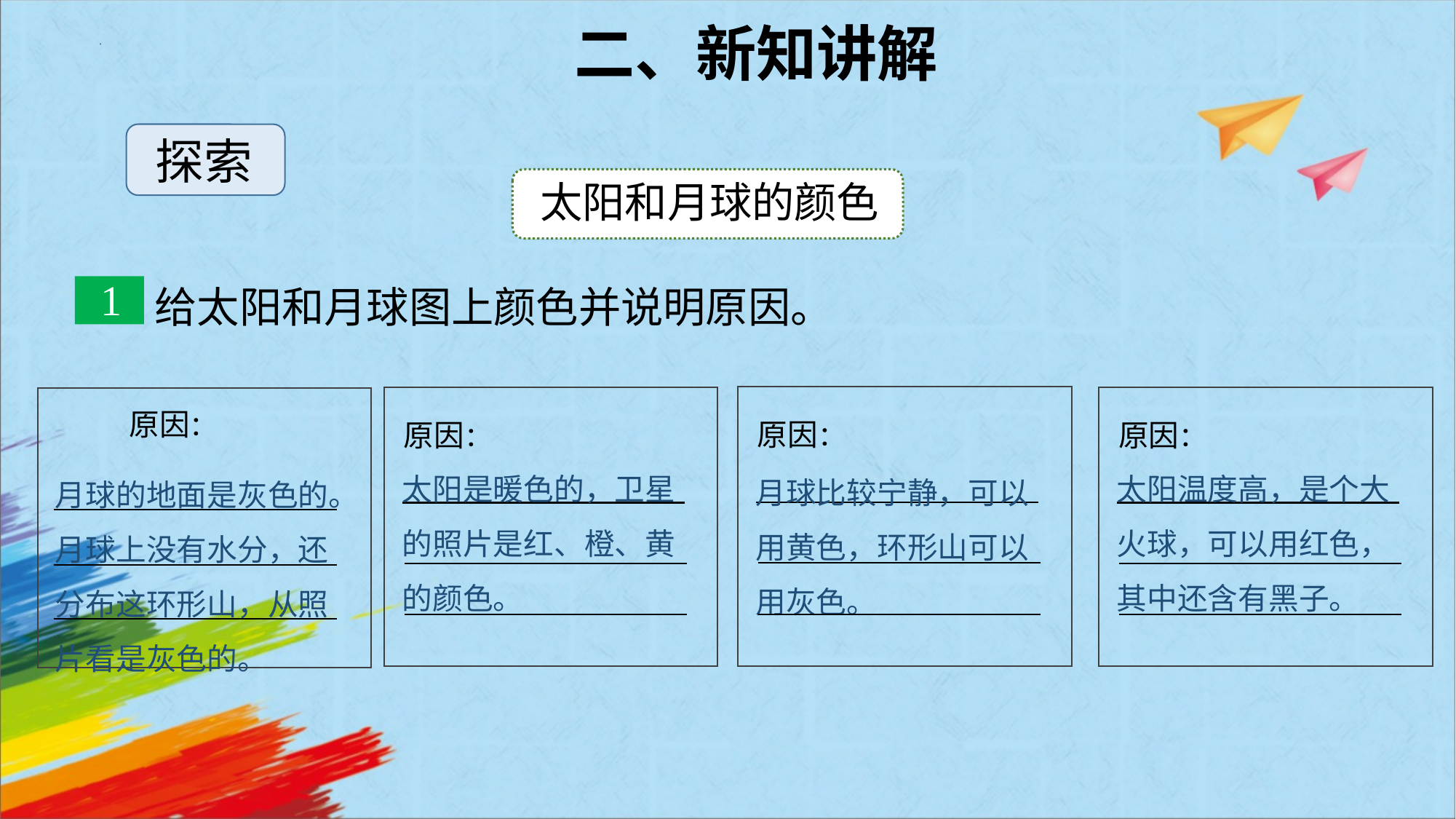

二、新知讲解

探索

太阳和月球的颜色
给太阳和月球图上颜色并说明原因。
1

原因：
原因：
原因：
原因：
太阳是暖色的，卫星的照片是红、橙、黄的颜色。
太阳温度高，是个大火球，可以用红色，其中还含有黑子。
月球比较宁静，可以用黄色，环形山可以用灰色。
月球的地面是灰色的。
月球上没有水分，还分布这环形山，从照片看是灰色的。